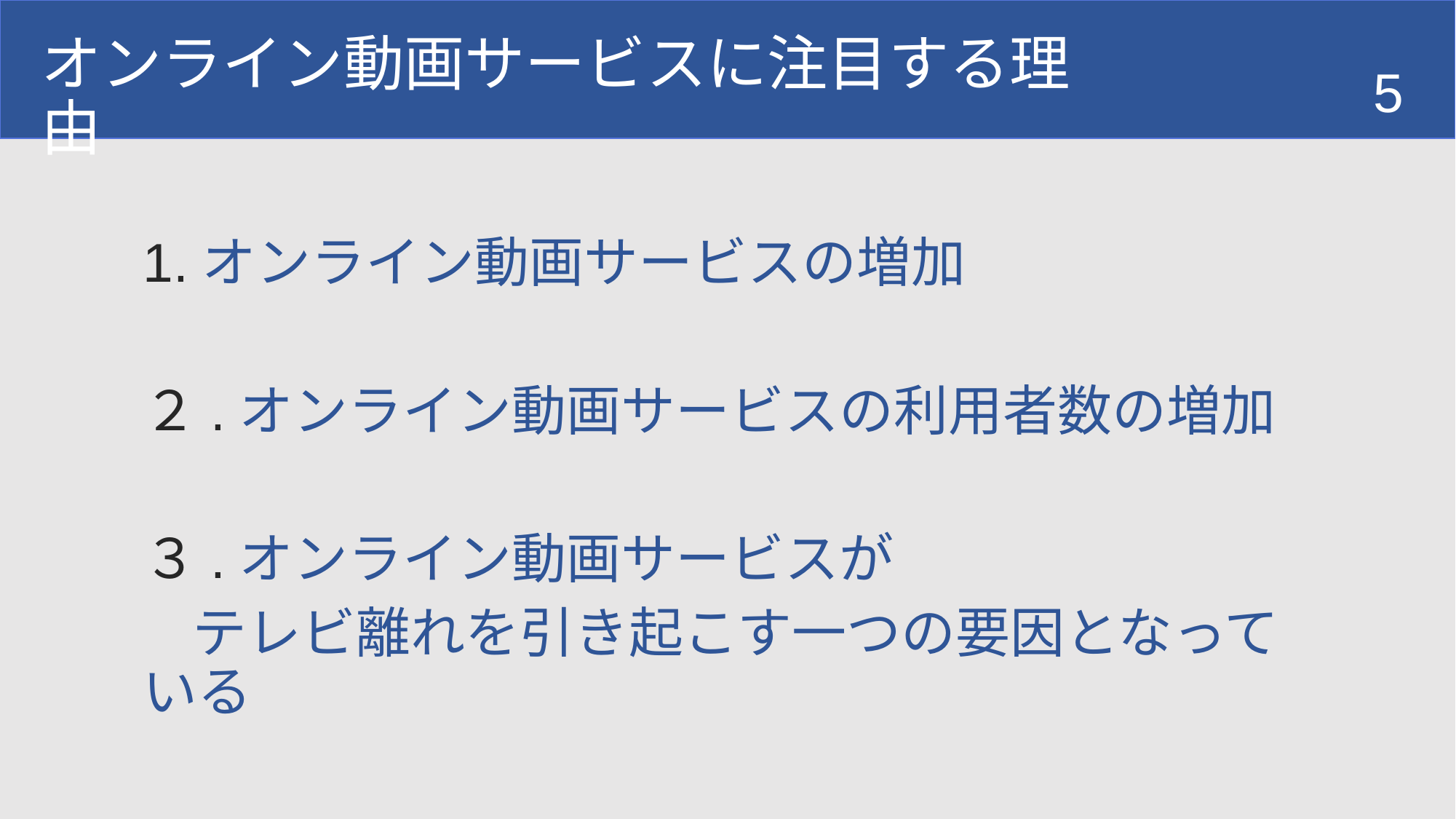

# オンライン動画サービスに注目する理由
5
1.オンライン動画サービスの増加

２.オンライン動画サービスの利用者数の増加

３.オンライン動画サービスが
   テレビ離れを引き起こす一つの要因となっている